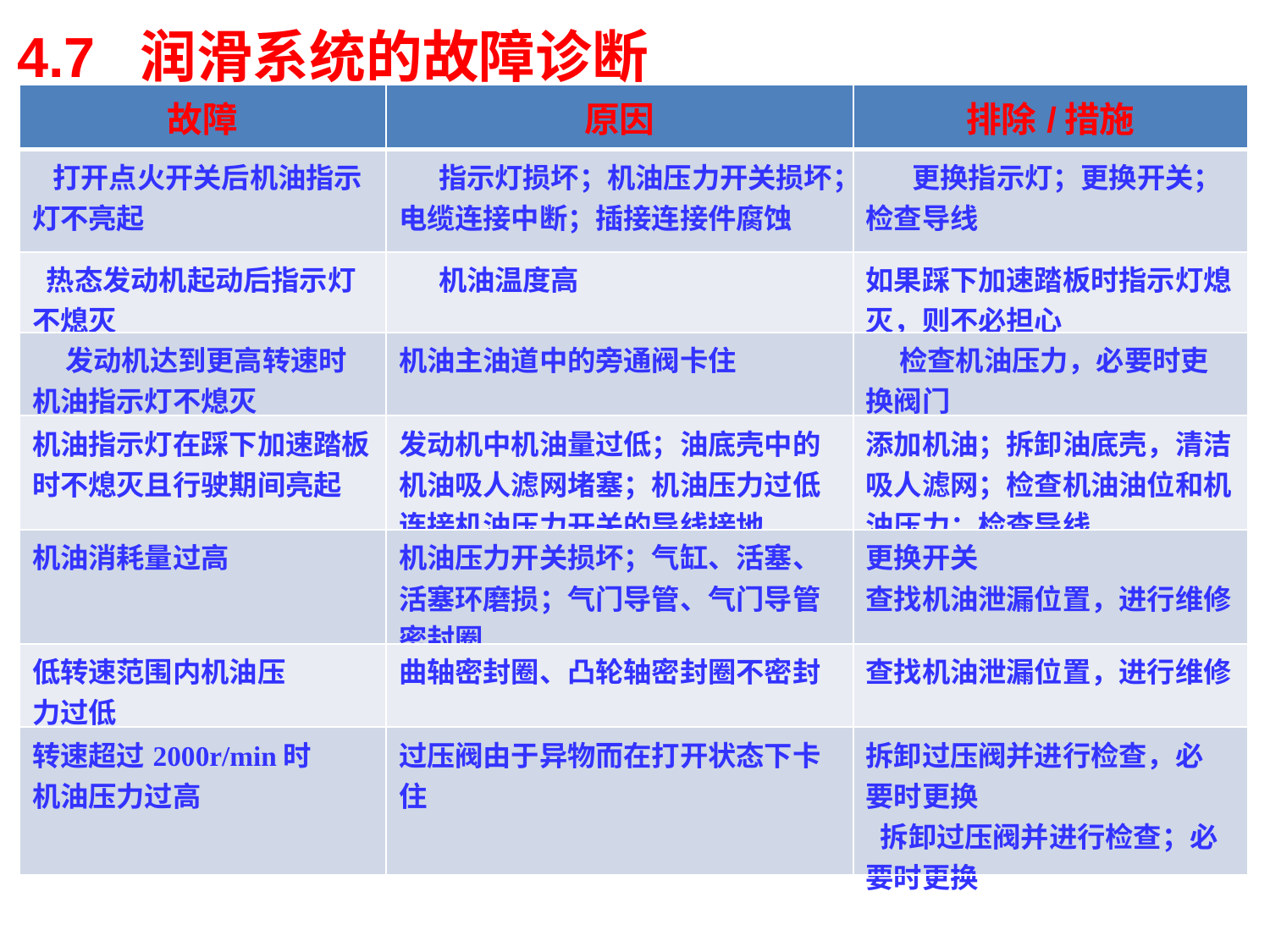

4.7  润滑系统的故障诊断
| 故障 | 原因 | 排除/措施 |
| --- | --- | --- |
| 打开点火开关后机油指示灯不亮起 | 指示灯损坏；机油压力开关损坏；电缆连接中断；插接连接件腐蚀 | 更换指示灯；更换开关；检查导线 |
| 热态发动机起动后指示灯不熄灭 | 机油温度高 | 如果踩下加速踏板时指示灯熄灭，则不必担心 |
| 发动机达到更高转速时机油指示灯不熄灭 | 机油主油道中的旁通阀卡住 | 检查机油压力，必要时吏换阀门 |
| 机油指示灯在踩下加速踏板时不熄灭且行驶期间亮起 | 发动机中机油量过低；油底壳中的机油吸人滤网堵塞；机油压力过低连接机油压力开关的导线接地 | 添加机油；拆卸油底壳，清洁吸人滤网；检查机油油位和机油压力；检查导线 |
| 机油消耗量过高 | 机油压力开关损坏；气缸、活塞、活塞环磨损；气门导管、气门导管密封圈 | 更换开关 查找机油泄漏位置，进行维修 |
| 低转速范围内机油压 力过低 | 曲轴密封圈、凸轮轴密封圈不密封 | 查找机油泄漏位置，进行维修 |
| 转速超过2000r/min时 机油压力过高 | 过压阀由于异物而在打开状态下卡 住 | 拆卸过压阀并进行检查，必 要时更换 拆卸过压阀并进行检查；必要时更换 |